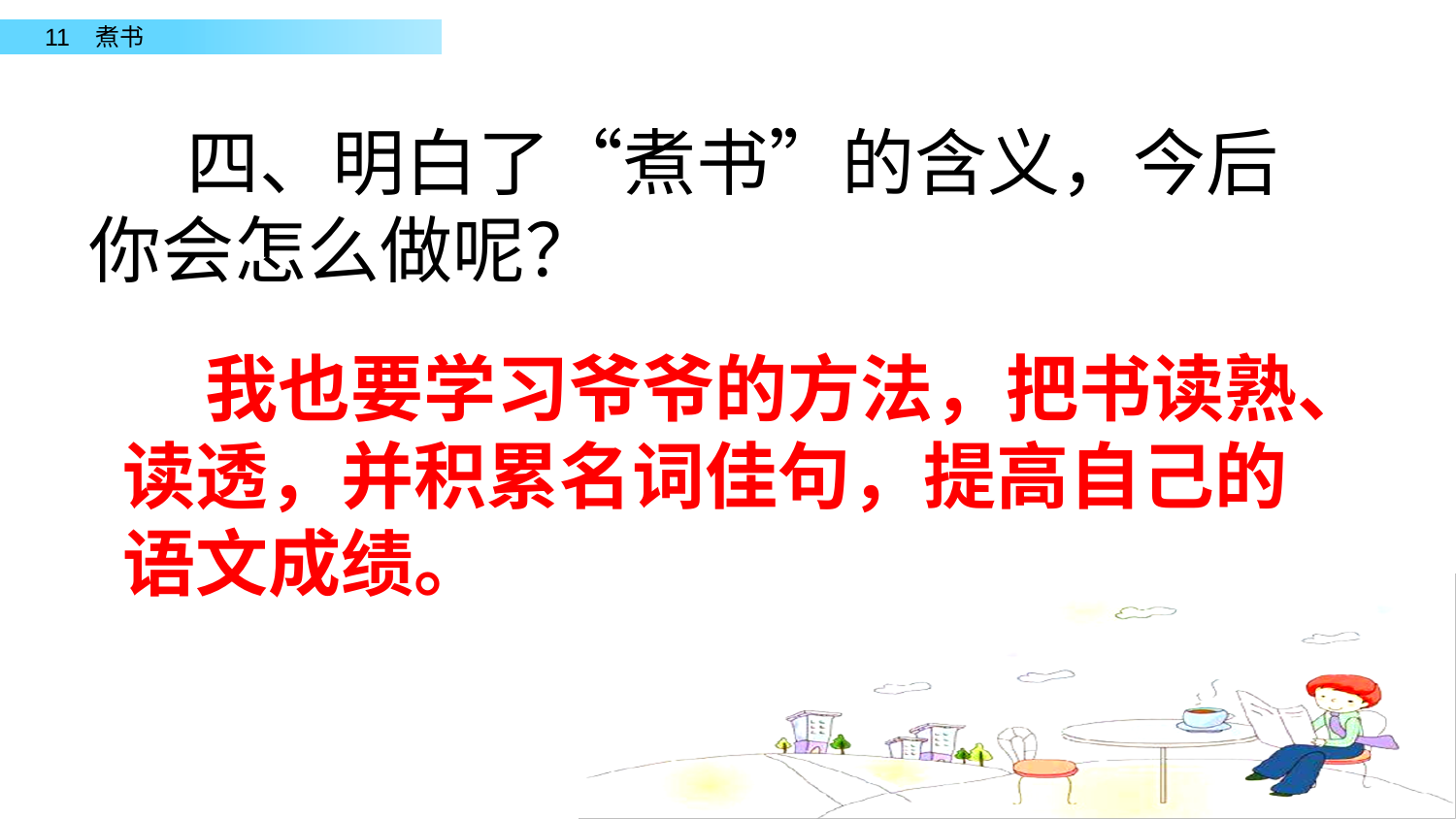

四、明白了“煮书”的含义，今后你会怎么做呢？
    我也要学习爷爷的方法，把书读熟、读透，并积累名词佳句，提高自己的语文成绩。